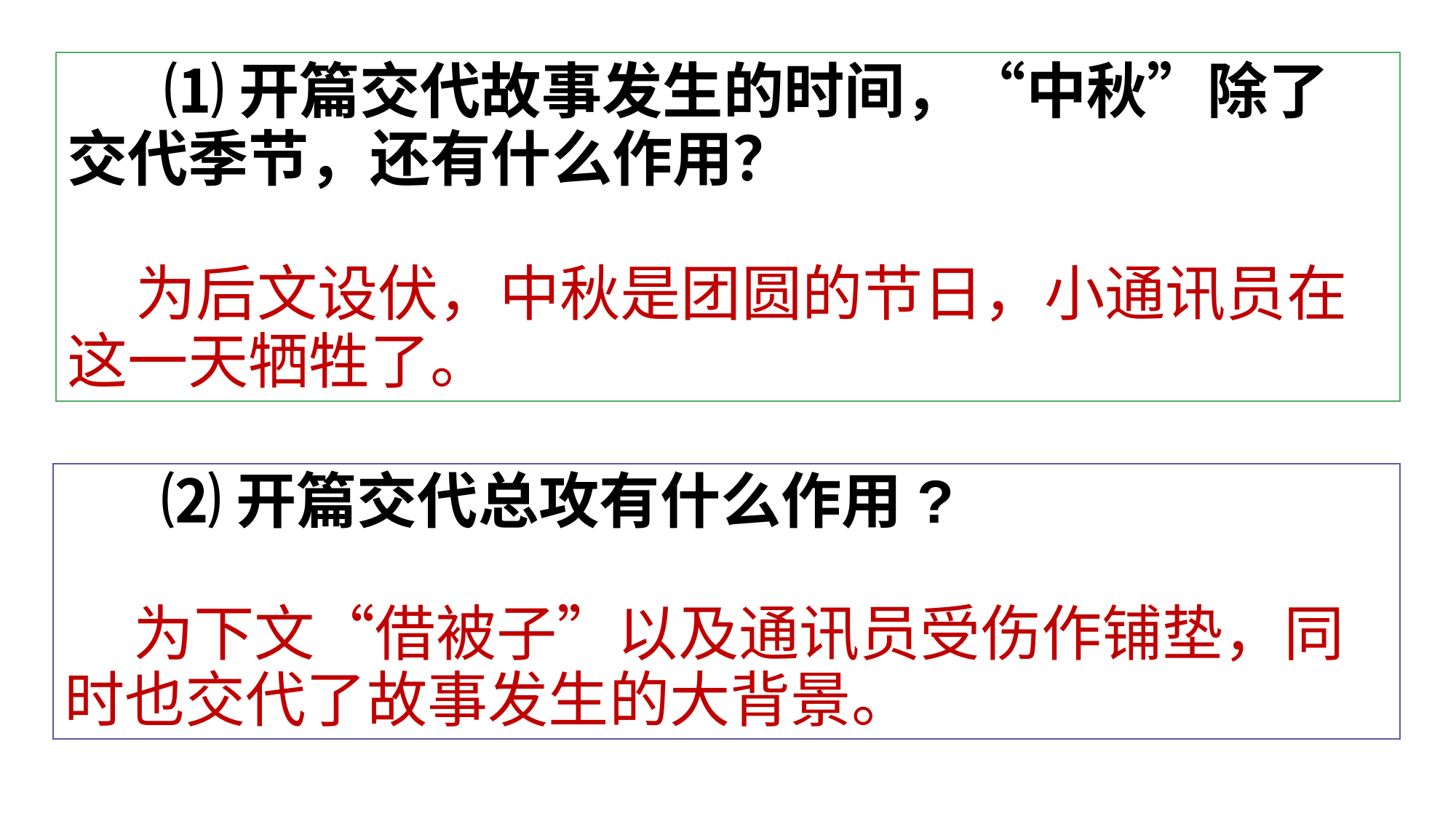

⑴开篇交代故事发生的时间，“中秋”除了交代季节，还有什么作用？

    为后文设伏，中秋是团圆的节日，小通讯员在这一天牺牲了。
       ⑵开篇交代总攻有什么作用?

    为下文“借被子”以及通讯员受伤作铺垫，同时也交代了故事发生的大背景。